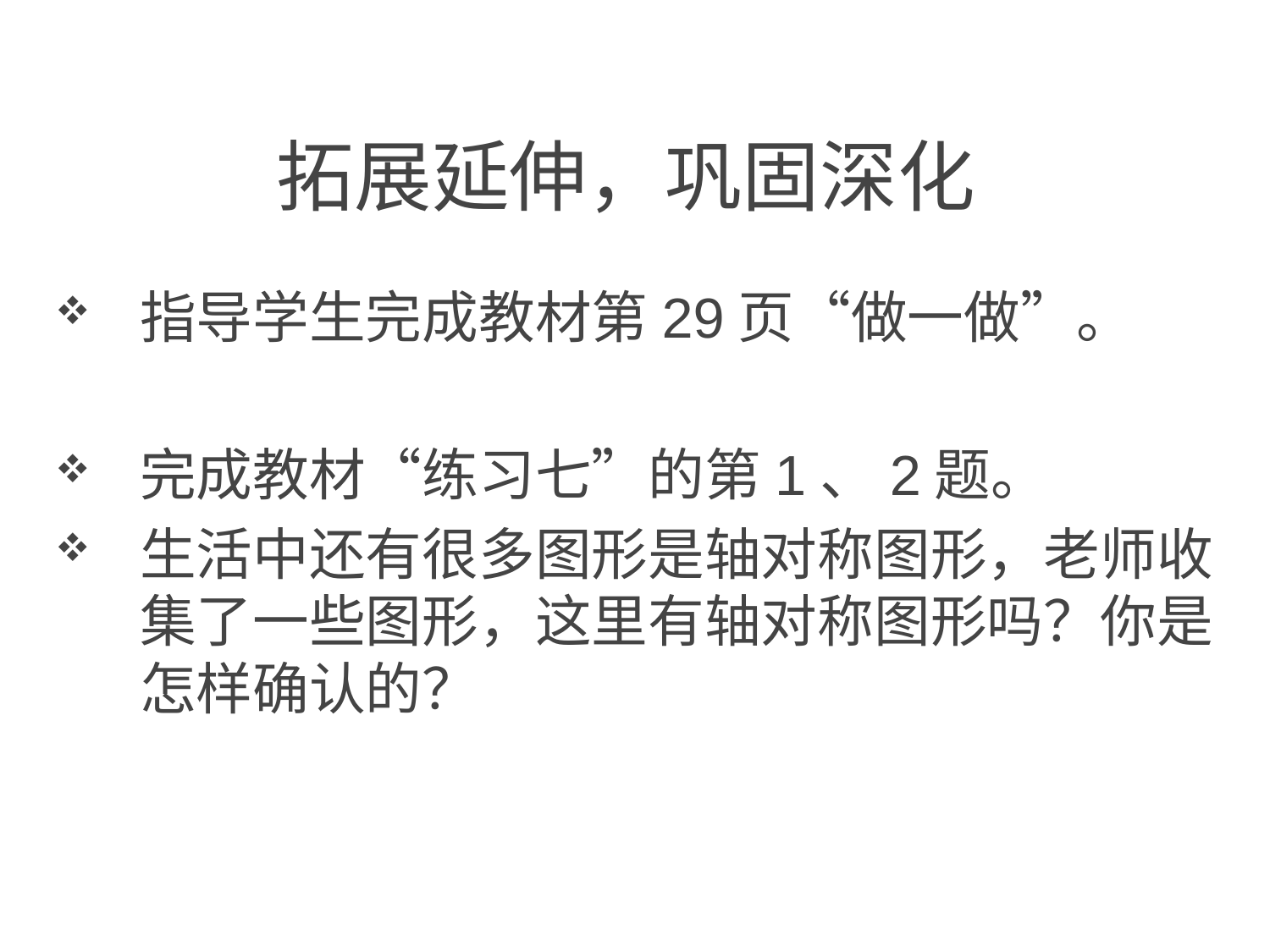

# 拓展延伸，巩固深化
指导学生完成教材第29页“做一做”。

完成教材“练习七”的第1、2题。
生活中还有很多图形是轴对称图形，老师收集了一些图形，这里有轴对称图形吗？你是怎样确认的？